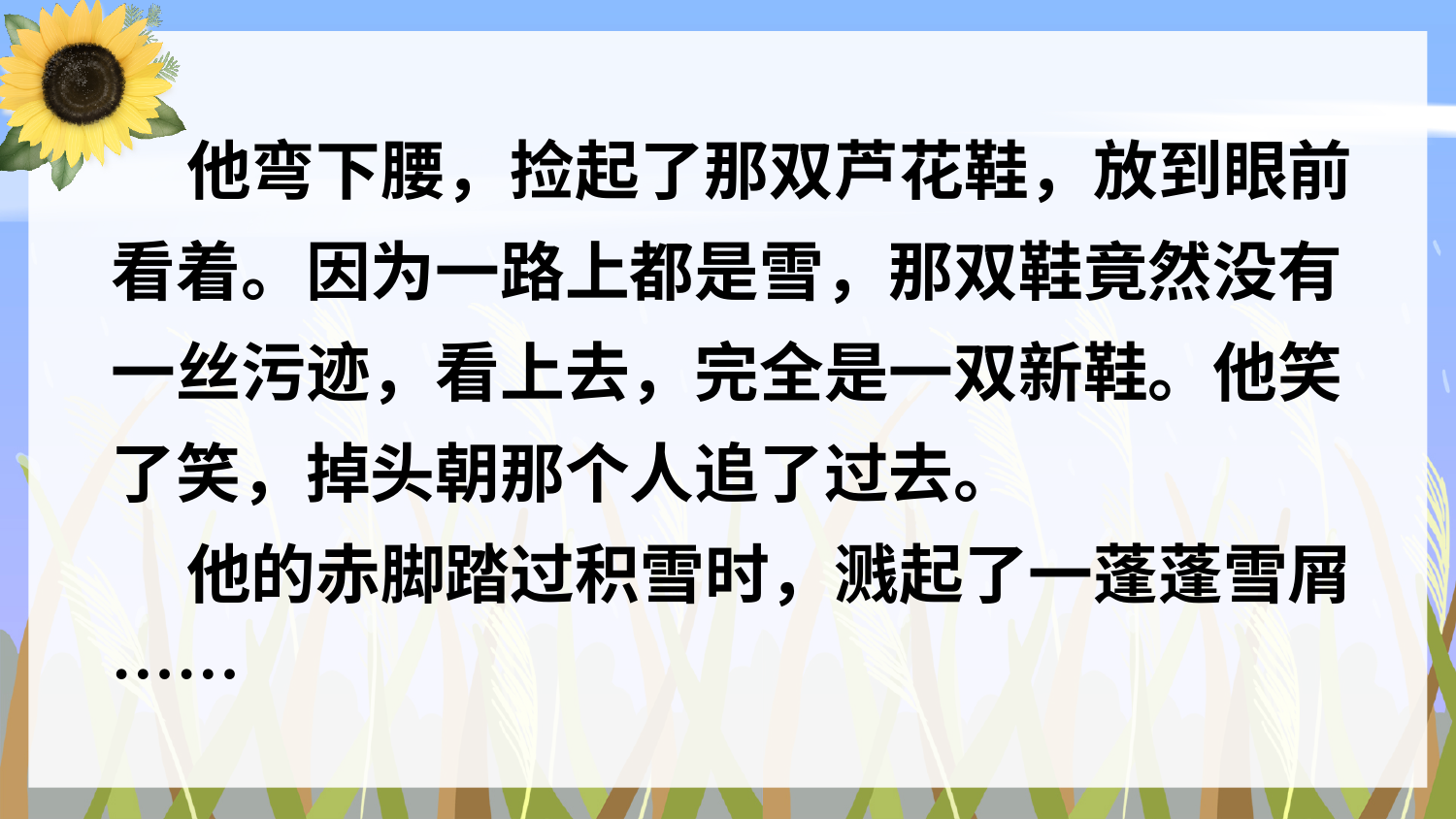

他弯下腰，捡起了那双芦花鞋，放到眼前看着。因为一路上都是雪，那双鞋竟然没有一丝污迹，看上去，完全是一双新鞋。他笑了笑，掉头朝那个人追了过去。
    他的赤脚踏过积雪时，溅起了一蓬蓬雪屑……